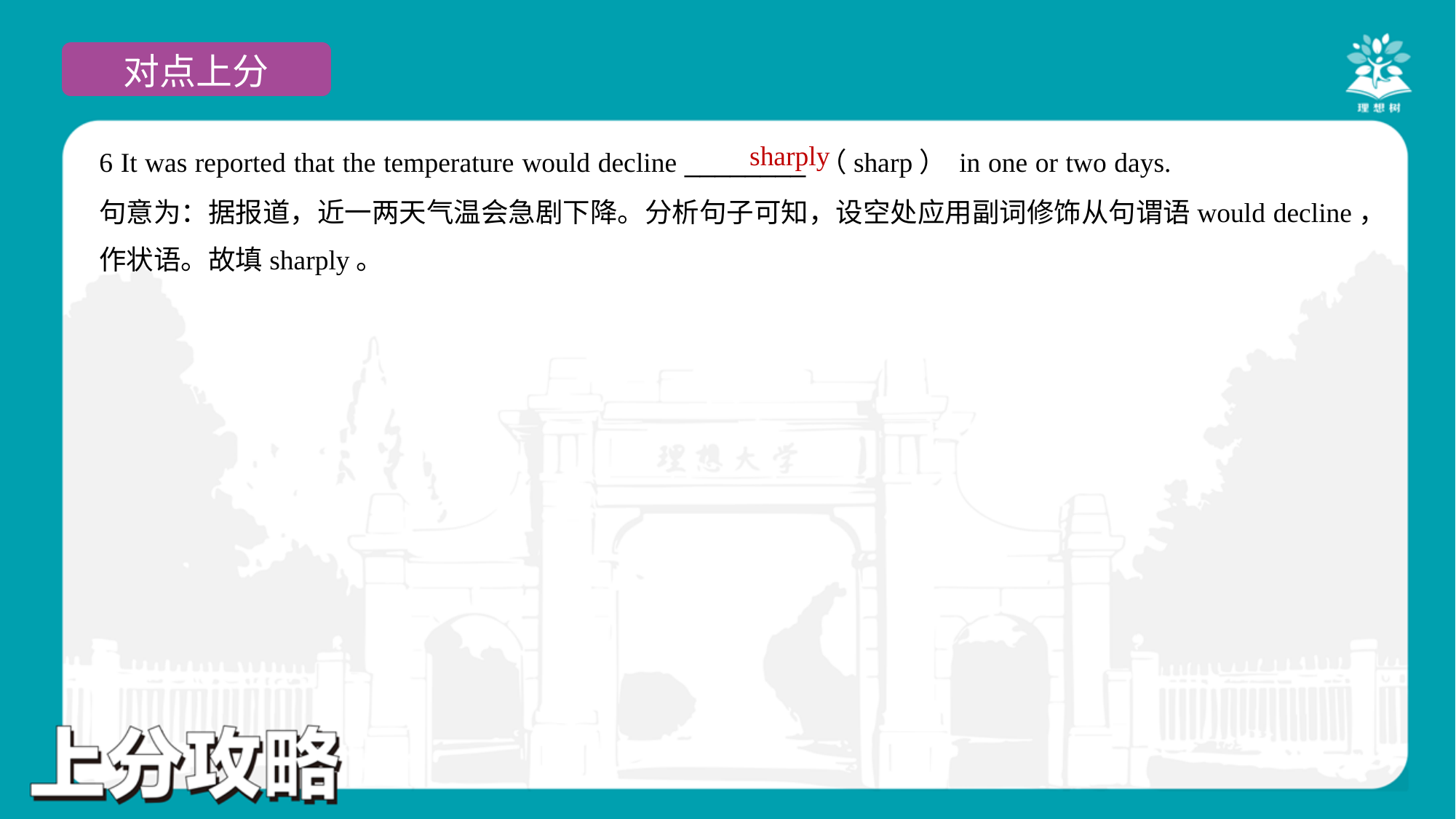

sharply
6 It was reported that the temperature would decline ________ （sharp） in one or two days.
句意为：据报道，近一两天气温会急剧下降。分析句子可知，设空处应用副词修饰从句谓语would decline，
作状语。故填sharply。